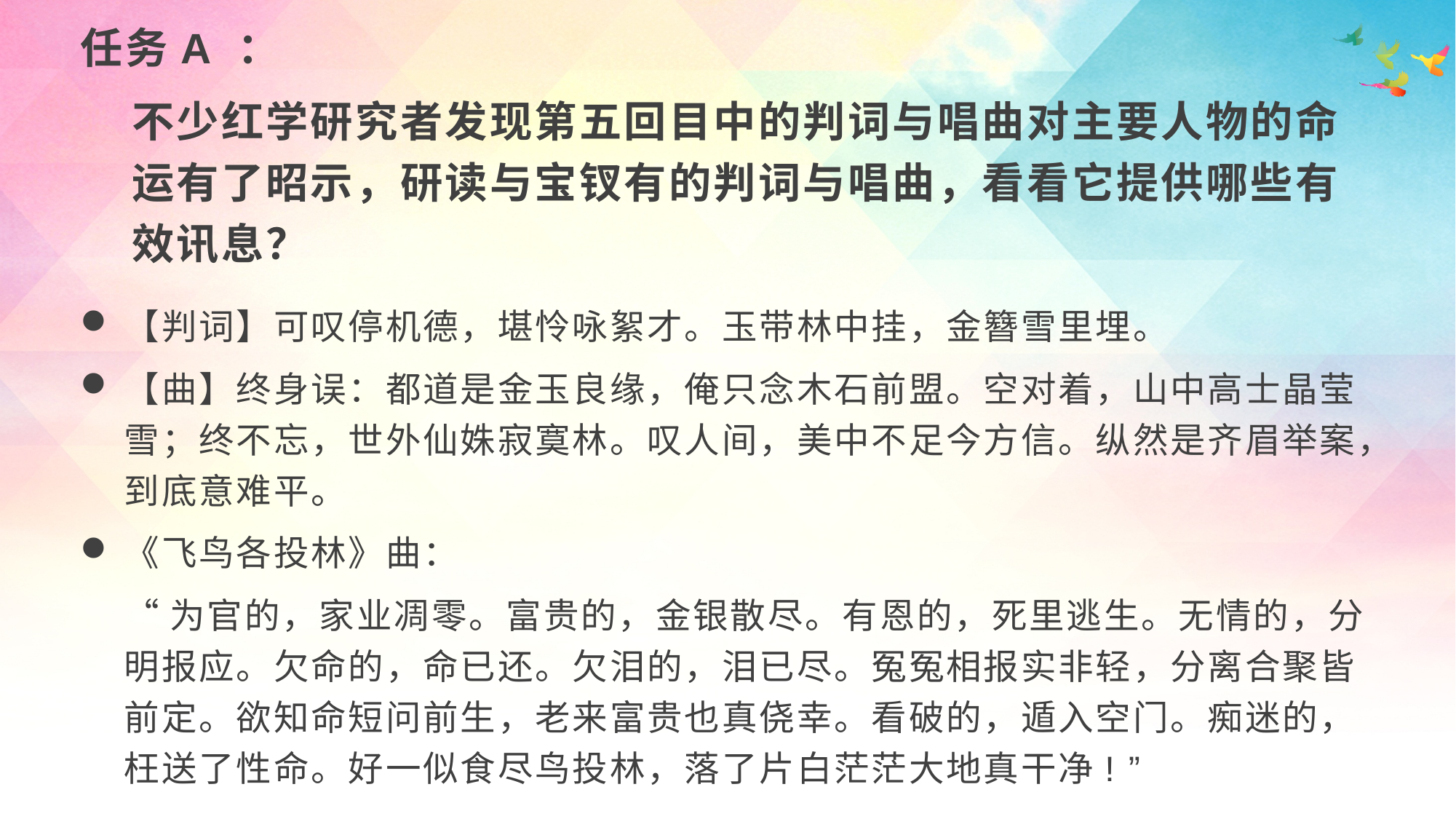

任务A ：
不少红学研究者发现第五回目中的判词与唱曲对主要人物的命运有了昭示，研读与宝钗有的判词与唱曲，看看它提供哪些有效讯息？
【判词】可叹停机德，堪怜咏絮才。玉带林中挂，金簪雪里埋。
【曲】终身误：都道是金玉良缘，俺只念木石前盟。空对着，山中高士晶莹雪；终不忘，世外仙姝寂寞林。叹人间，美中不足今方信。纵然是齐眉举案，到底意难平。
《飞鸟各投林》曲：
“为官的，家业凋零。富贵的，金银散尽。有恩的，死里逃生。无情的，分明报应。欠命的，命已还。欠泪的，泪已尽。冤冤相报实非轻，分离合聚皆前定。欲知命短问前生，老来富贵也真侥幸。看破的，遁入空门。痴迷的，枉送了性命。好一似食尽鸟投林，落了片白茫茫大地真干净! ”